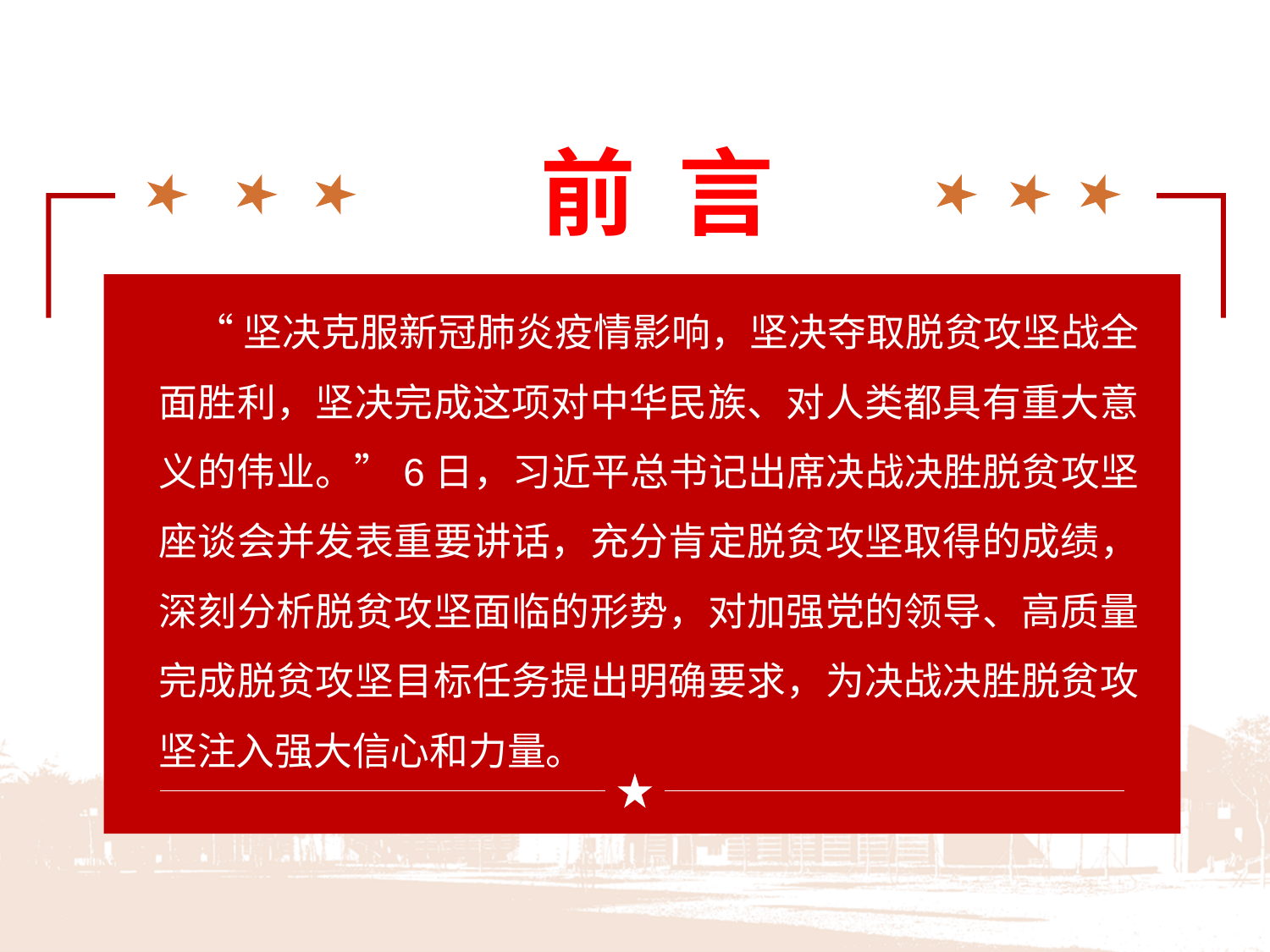

前  言

    “坚决克服新冠肺炎疫情影响，坚决夺取脱贫攻坚战全面胜利，坚决完成这项对中华民族、对人类都具有重大意义的伟业。”6日，习近平总书记出席决战决胜脱贫攻坚座谈会并发表重要讲话，充分肯定脱贫攻坚取得的成绩，深刻分析脱贫攻坚面临的形势，对加强党的领导、高质量完成脱贫攻坚目标任务提出明确要求，为决战决胜脱贫攻坚注入强大信心和力量。